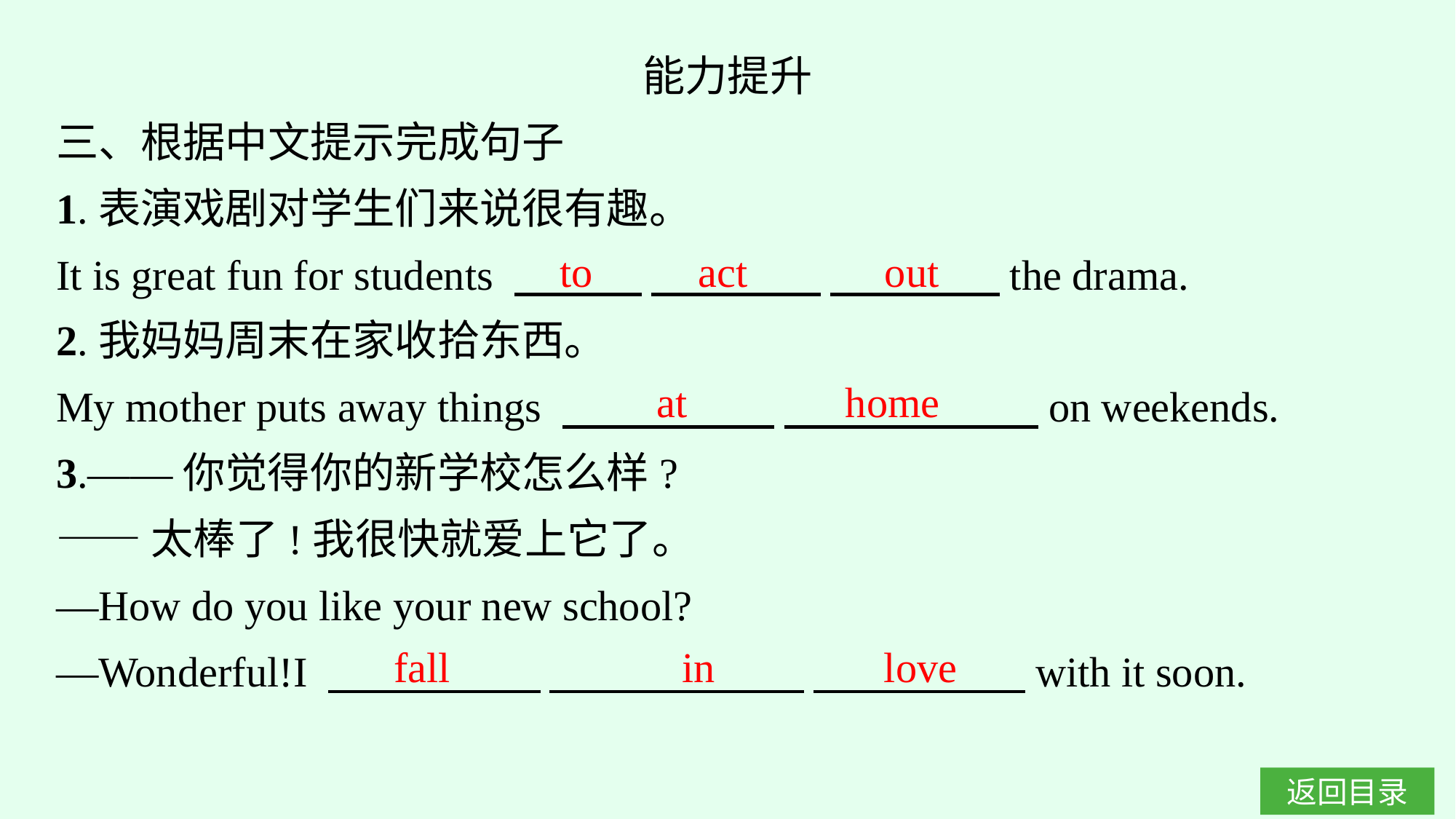

能力提升
三、根据中文提示完成句子
1.表演戏剧对学生们来说很有趣。
It is great fun for students 　　　 　　　　 　　　　the drama.
2.我妈妈周末在家收拾东西。
My mother puts away things 　　　　　 　　　　　　on weekends.
3.——你觉得你的新学校怎么样?
——太棒了!我很快就爱上它了。
—How do you like your new school?
—Wonderful!I 　　　　　 　　　　　　 　　　　　with it soon.
to          act             out
at               home
fall                      in                love